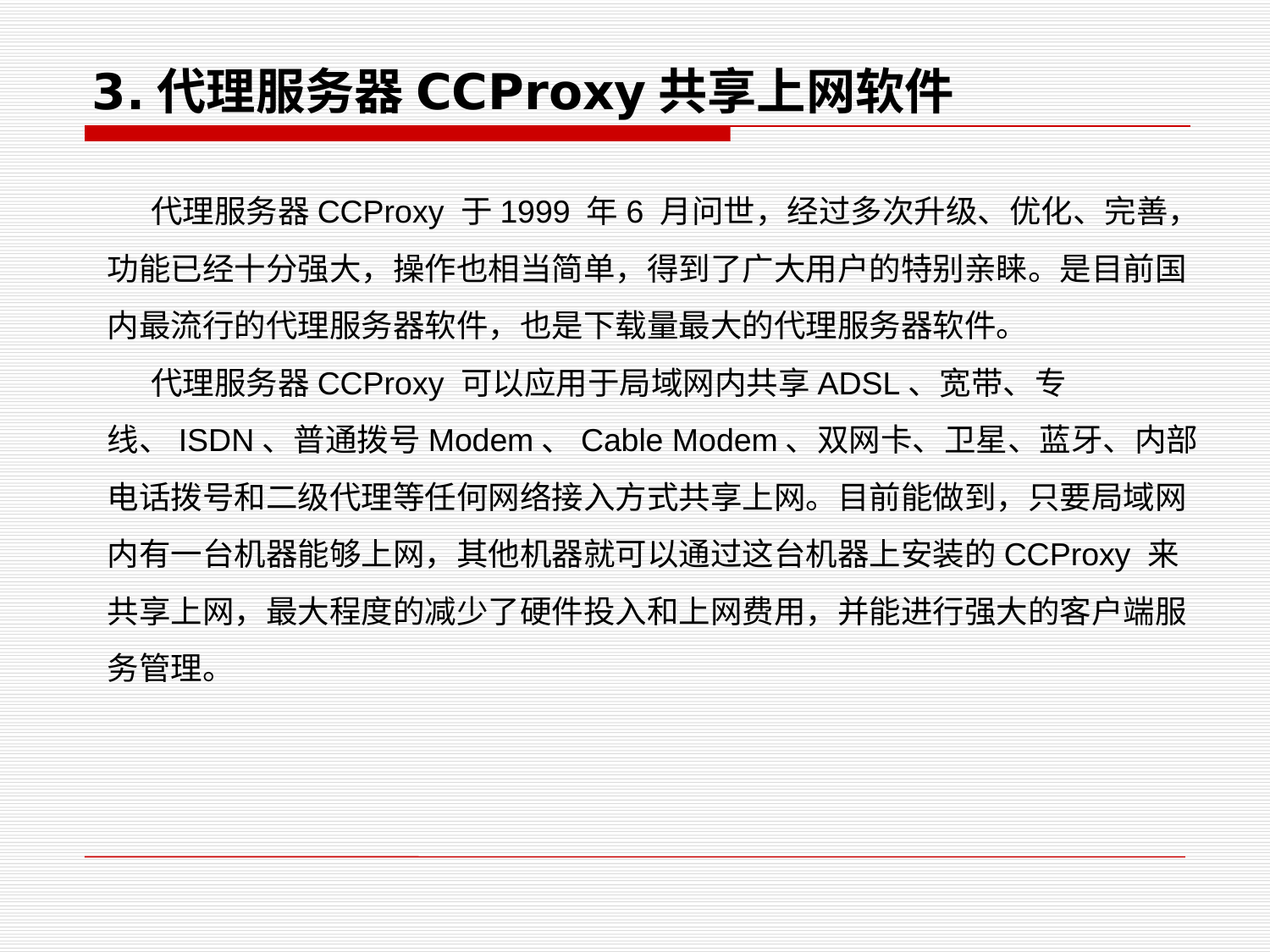

3.代理服务器CCProxy共享上网软件
     代理服务器CCProxy 于1999 年6 月问世，经过多次升级、优化、完善，功能已经十分强大，操作也相当简单，得到了广大用户的特别亲睐。是目前国内最流行的代理服务器软件，也是下载量最大的代理服务器软件。
     代理服务器CCProxy 可以应用于局域网内共享ADSL、宽带、专线、ISDN、普通拨号Modem、Cable Modem、双网卡、卫星、蓝牙、内部电话拨号和二级代理等任何网络接入方式共享上网。目前能做到，只要局域网内有一台机器能够上网，其他机器就可以通过这台机器上安装的CCProxy 来共享上网，最大程度的减少了硬件投入和上网费用，并能进行强大的客户端服务管理。
24